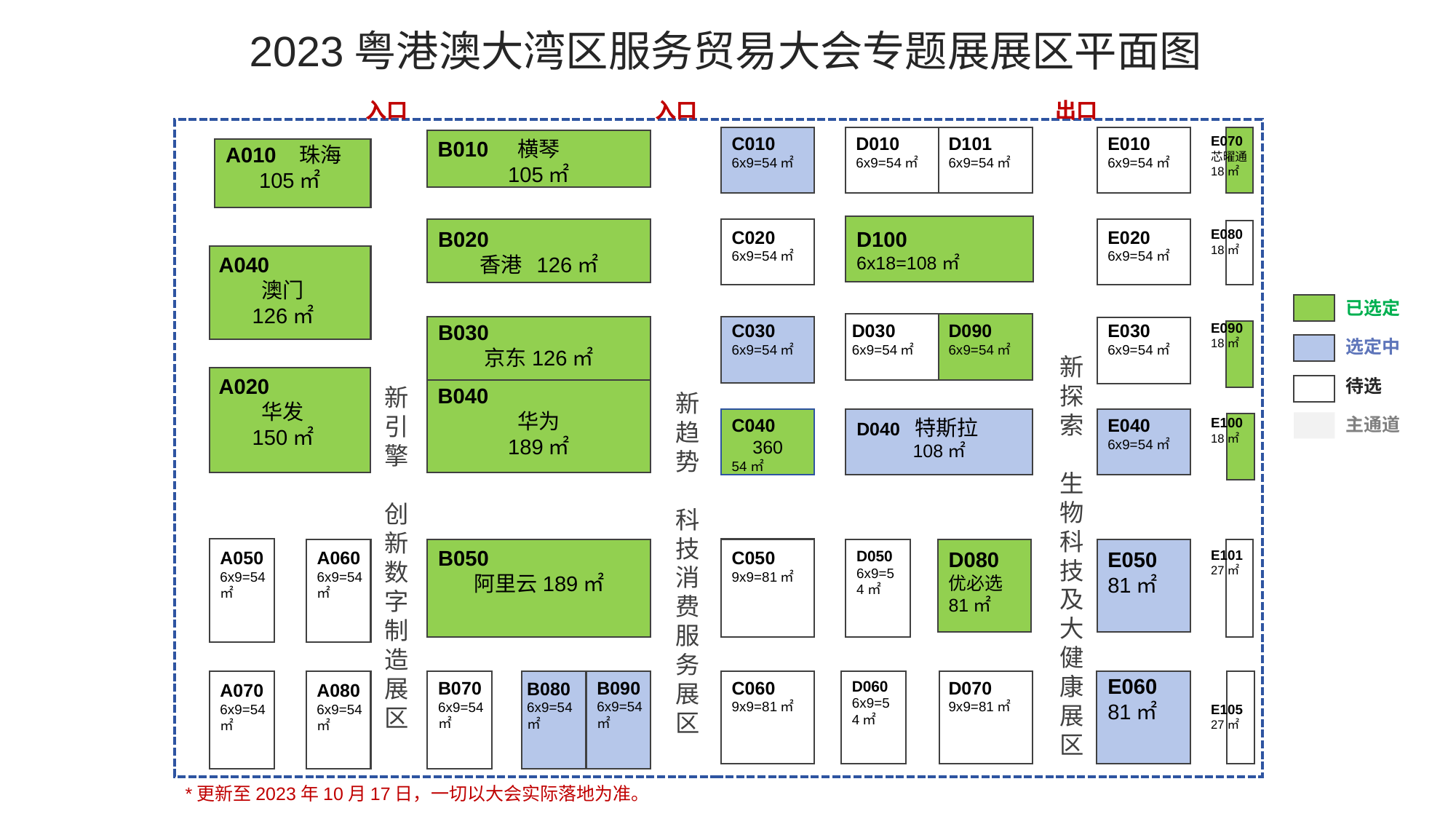

2023粤港澳大湾区服务贸易大会专题展展区平面图
出口
入口
入口

C010
6x9=54㎡
D010
6x9=54㎡
D101
6x9=54㎡
E010
6x9=54㎡
E070
芯曜通
18㎡

B010    横琴
105㎡
A010   珠海
105㎡

B020
香港  126㎡
C020
6x9=54㎡
D100
6x18=108㎡
E020
6x9=54㎡
E080
18㎡
A040
澳门
126㎡

已选定

B030
京东126㎡
C030
6x9=54㎡
D030
6x9=54㎡

D090
6x9=54㎡
E030
6x9=54㎡
E090
18㎡

选定中

新探索

生物科技及大健康展区
A020
华发
150㎡

待选

新引擎

创新数字制造展区
B040
华为
189㎡

新趋势

科技消费服务展区
主通道

C040
360
54㎡

D040  特斯拉
108㎡

E040
6x9=54㎡
E100
18㎡

B050
阿里云189㎡

A050
6x9=54㎡
A060
6x9=54㎡
C050
9x9=81㎡
D050
6x9=54㎡
D080
优必选
81㎡
E050
81㎡
E101
27㎡
E060
81㎡
C060
9x9=81㎡

D060
6x9=54㎡
D070
9x9=81㎡

B070
6x9=54㎡
B090
6x9=54㎡
B080
6x9=54㎡
A070
6x9=54㎡
A080
6x9=54㎡
E105
27㎡
*更新至2023年10月17日，一切以大会实际落地为准。